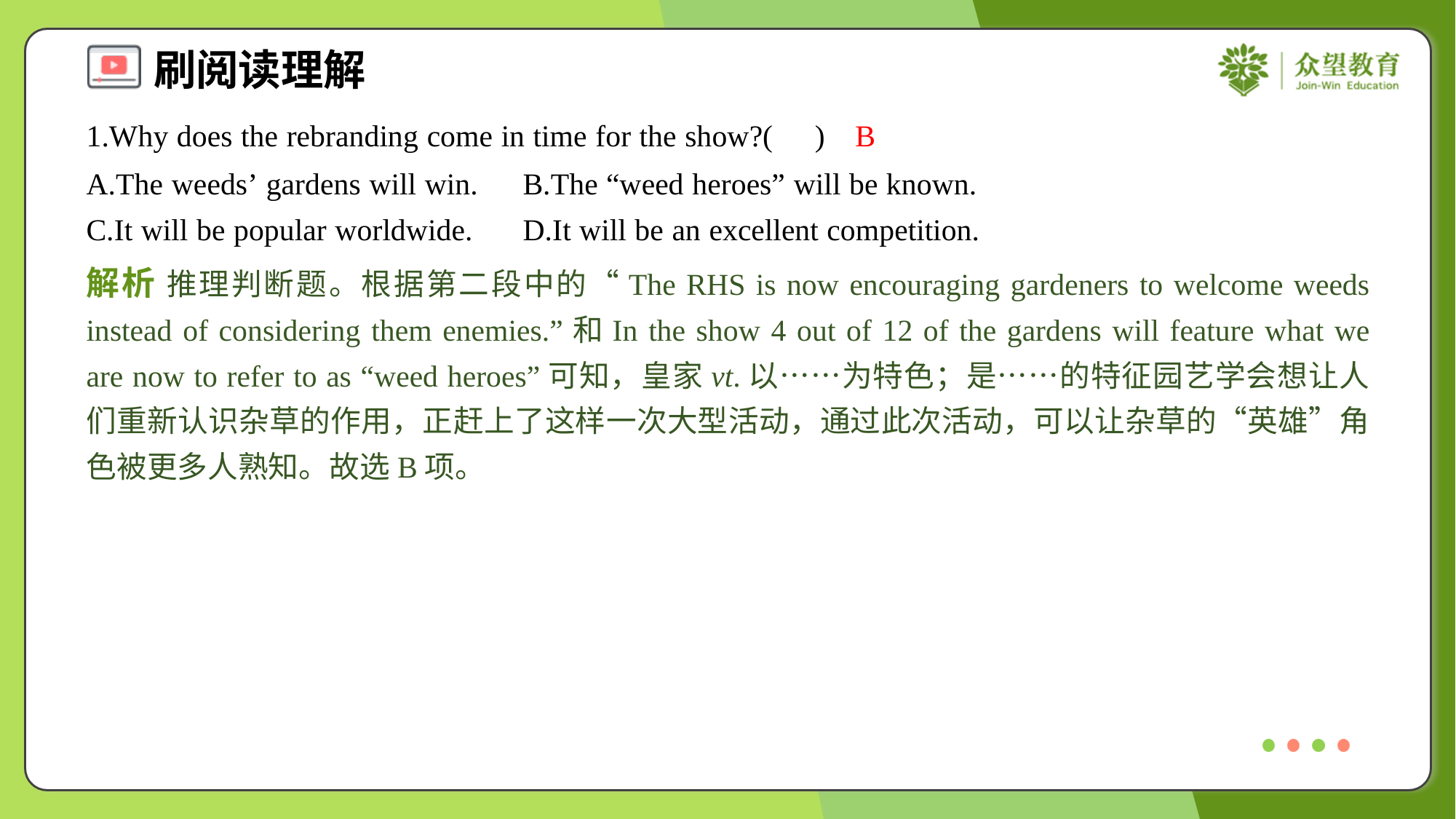

1.Why does the rebranding come in time for the show?(     )
B
A.The weeds’ gardens will win.	B.The “weed heroes” will be known.
C.It will be popular worldwide.	D.It will be an excellent competition.
解析 推理判断题。根据第二段中的“The RHS is now encouraging gardeners to welcome weeds instead of considering them enemies.”和In the show 4 out of 12 of the gardens will feature what we are now to refer to as “weed heroes”可知，皇家vt.以……为特色；是……的特征园艺学会想让人们重新认识杂草的作用，正赶上了这样一次大型活动，通过此次活动，可以让杂草的“英雄”角色被更多人熟知。故选B项。